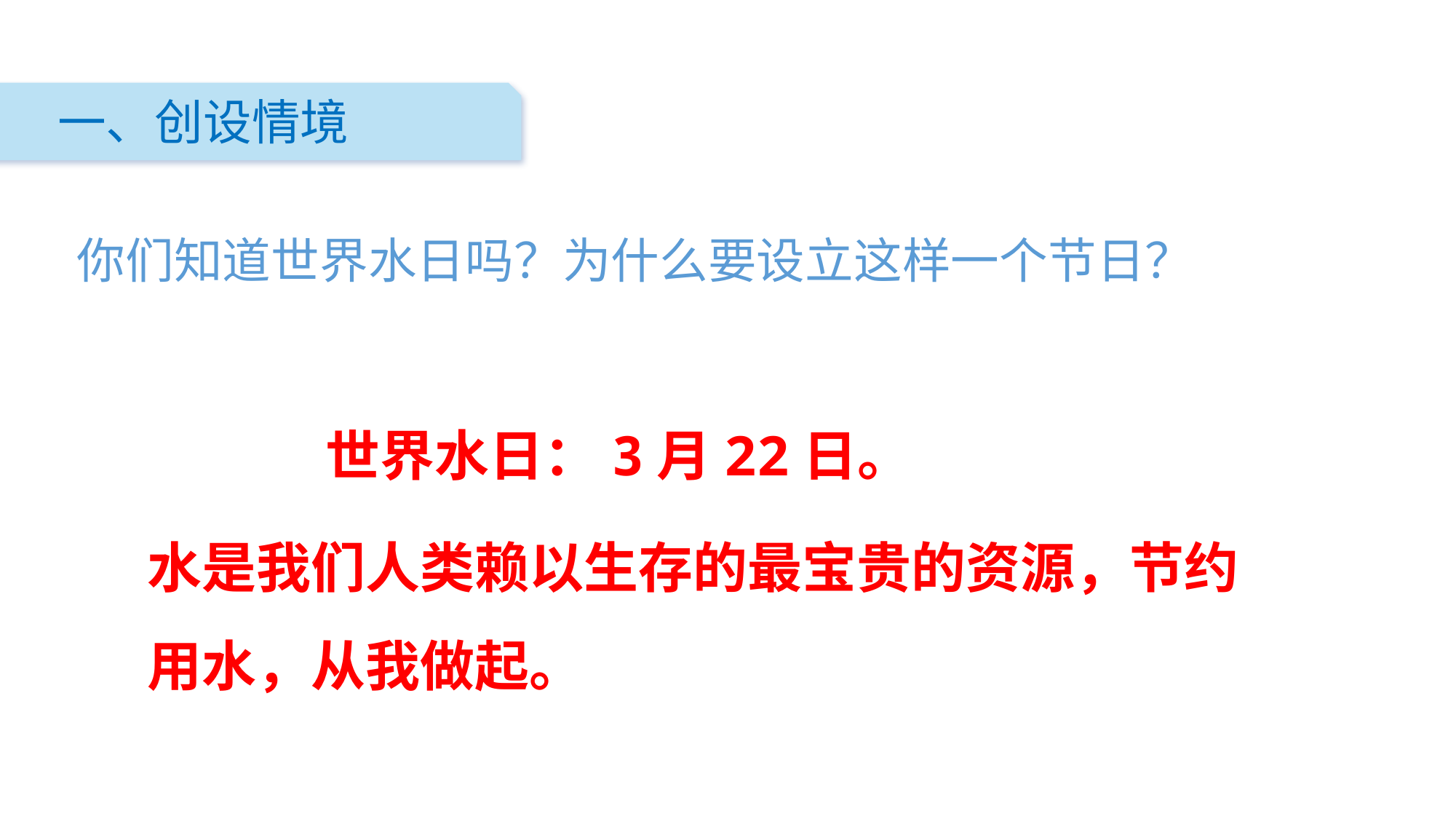

一、创设情境
你们知道世界水日吗？为什么要设立这样一个节日？
世界水日：3月22日。
水是我们人类赖以生存的最宝贵的资源，节约用水，从我做起。